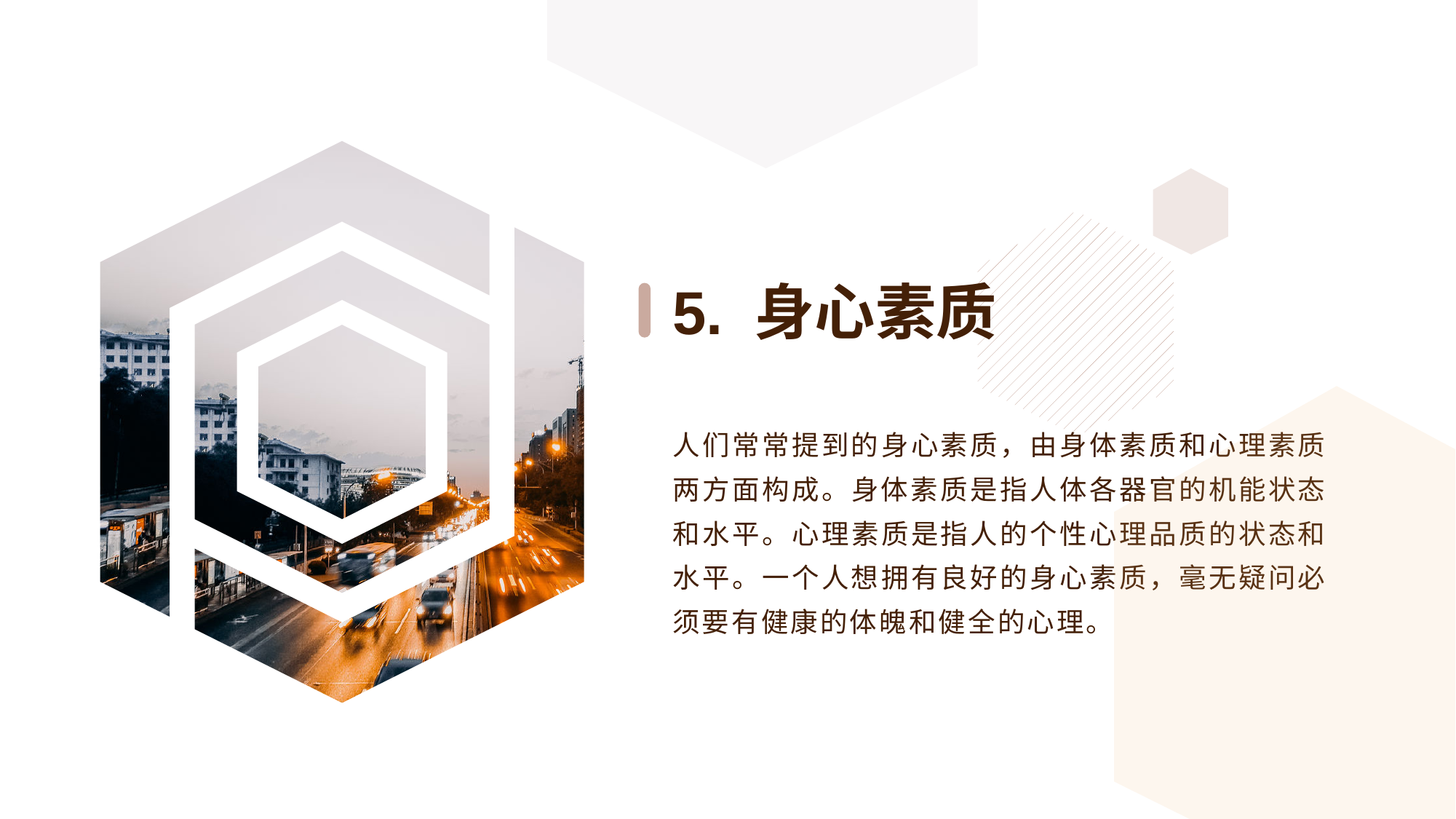

5. 身心素质

人们常常提到的身心素质，由身体素质和心理素质两方面构成。身体素质是指人体各器官的机能状态和水平。心理素质是指人的个性心理品质的状态和水平。一个人想拥有良好的身心素质，毫无疑问必须要有健康的体魄和健全的心理。